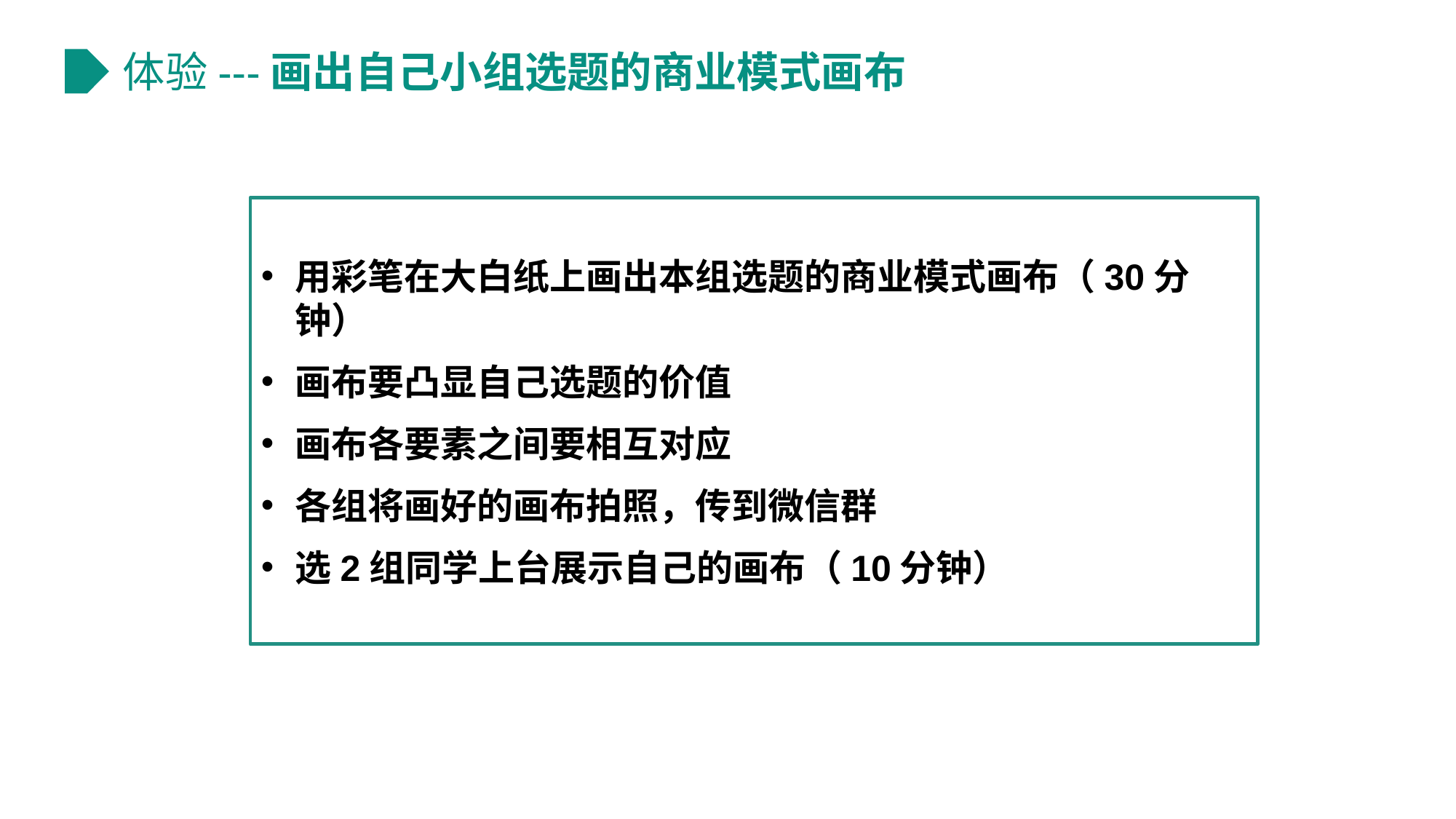

# 体验---画出自己小组选题的商业模式画布

用彩笔在大白纸上画出本组选题的商业模式画布（30分钟）
画布要凸显自己选题的价值
画布各要素之间要相互对应
各组将画好的画布拍照，传到微信群
选2组同学上台展示自己的画布（10分钟）